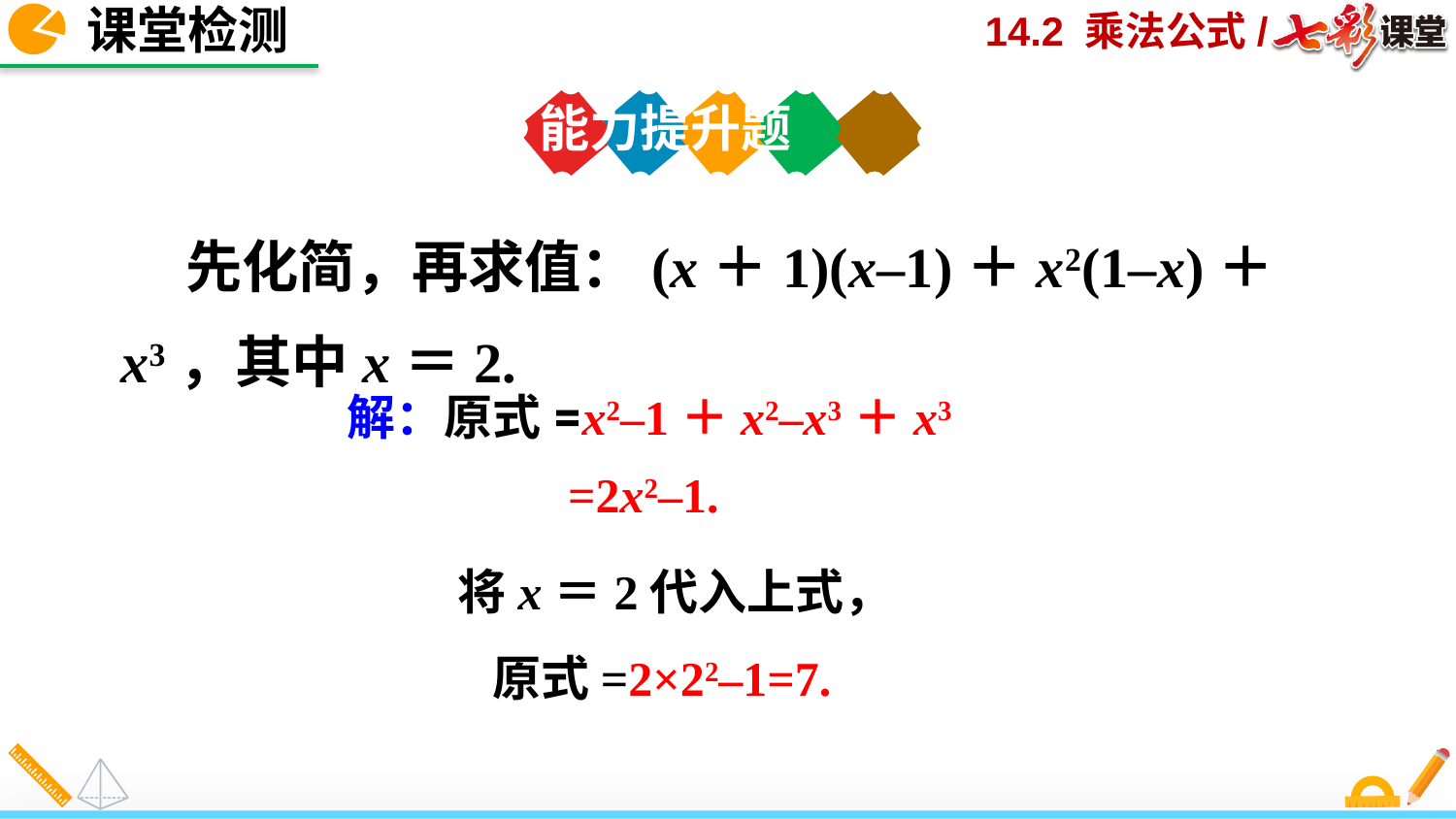

课堂检测

能力提升题

    先化简，再求值：(x＋1)(x–1)＋x2(1–x)＋x3，其中x＝2.
解：原式=x2–1＋x2–x3＋x3
=2x2–1.
将x＝2代入上式，
原式=2×22–1=7.